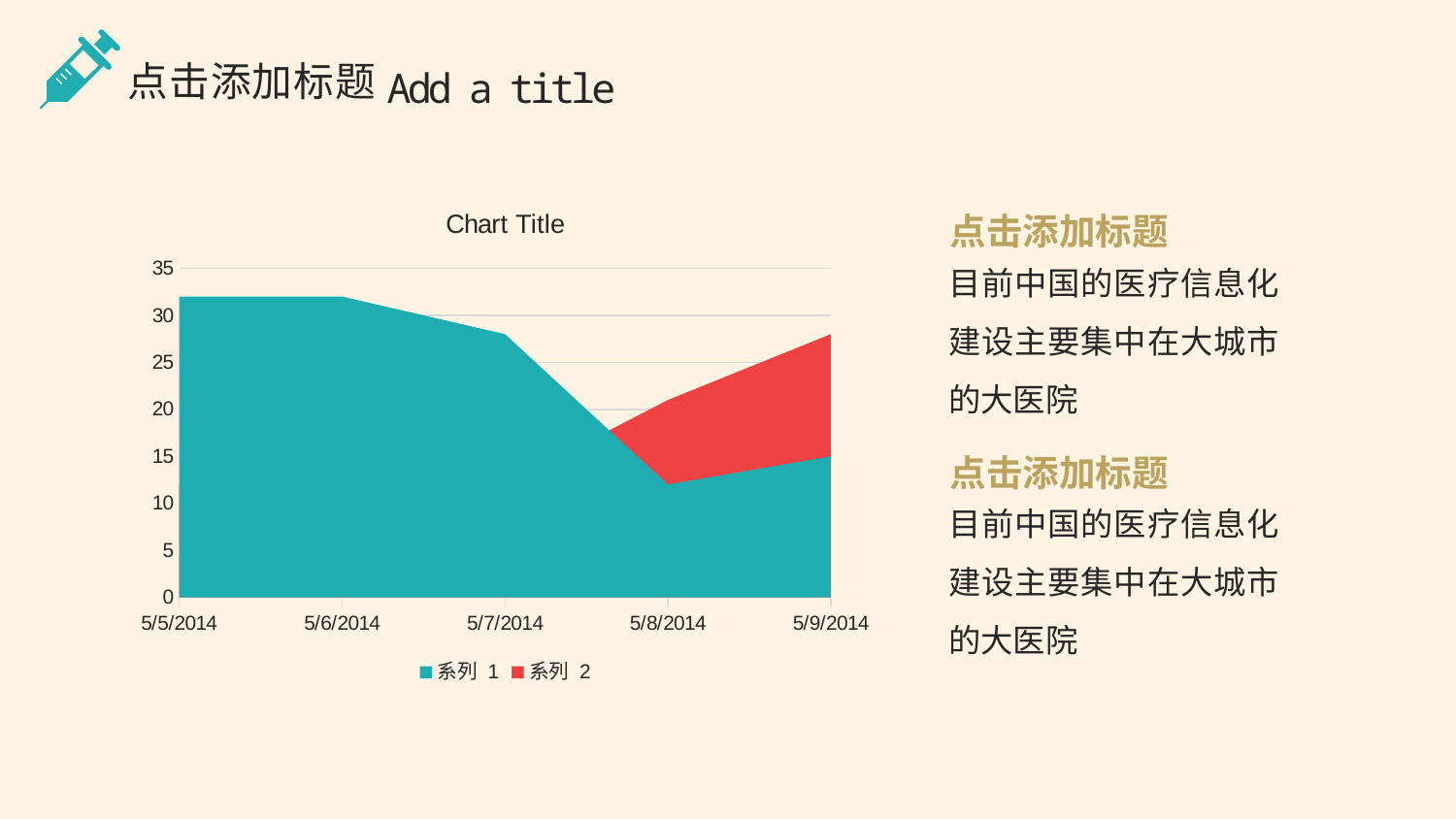

点击添加标题
Add a title
点击添加标题
目前中国的医疗信息化建设主要集中在大城市的大医院

### Chart:

| Category | 系列 1 | 系列 2 |
|---|---|---|
| 41764 | 32.0 | 12.0 |
| 41765 | 32.0 | 12.0 |
| 41766 | 28.0 | 12.0 |
| 41767 | 12.0 | 21.0 |
| 41768 | 15.0 | 28.0 |
点击添加标题
目前中国的医疗信息化建设主要集中在大城市的大医院